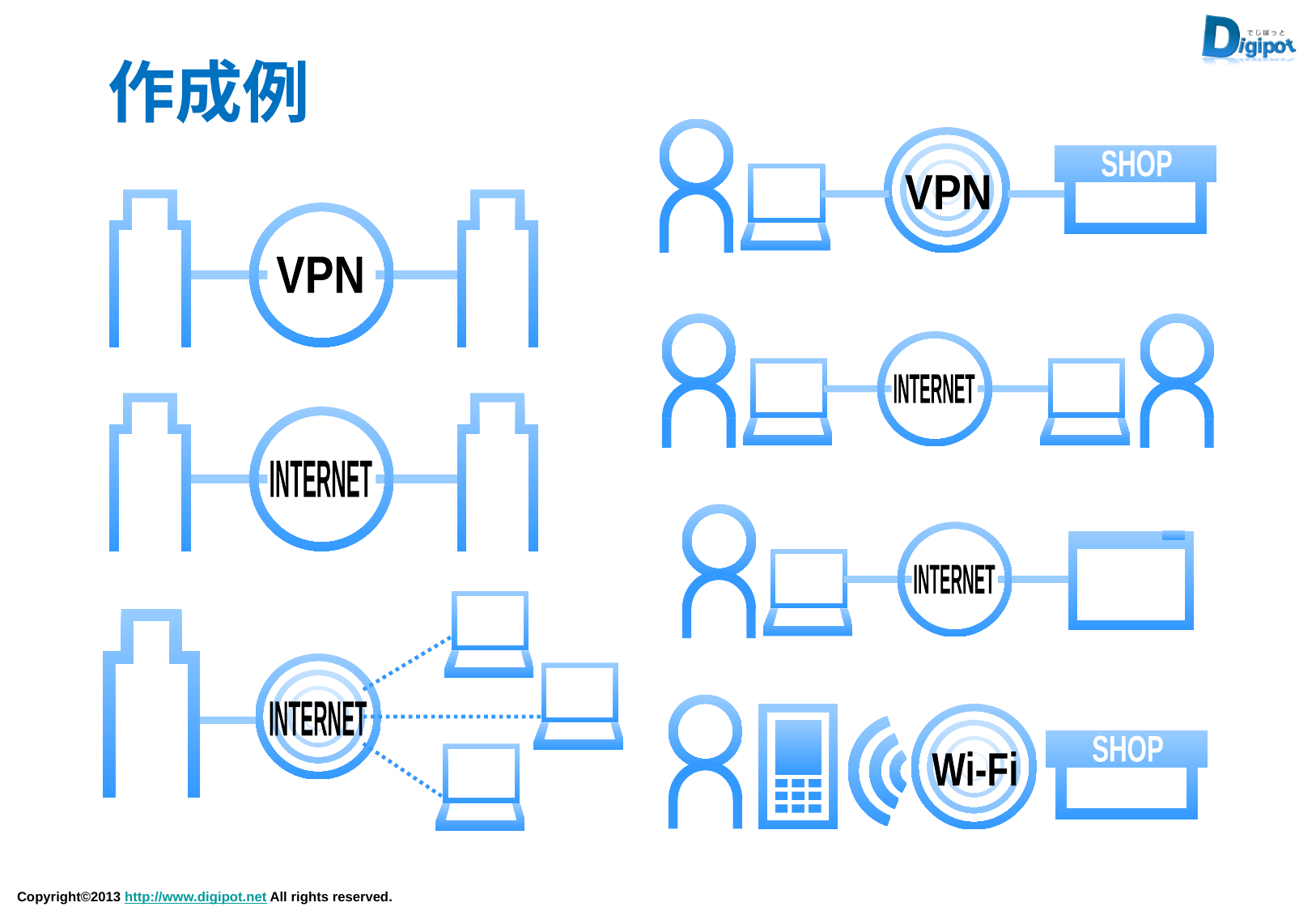

作成例

VPN

SHOP

VPN

INTERNET

INTERNET

INTERNET

INTERNET

Wi-Fi

SHOP